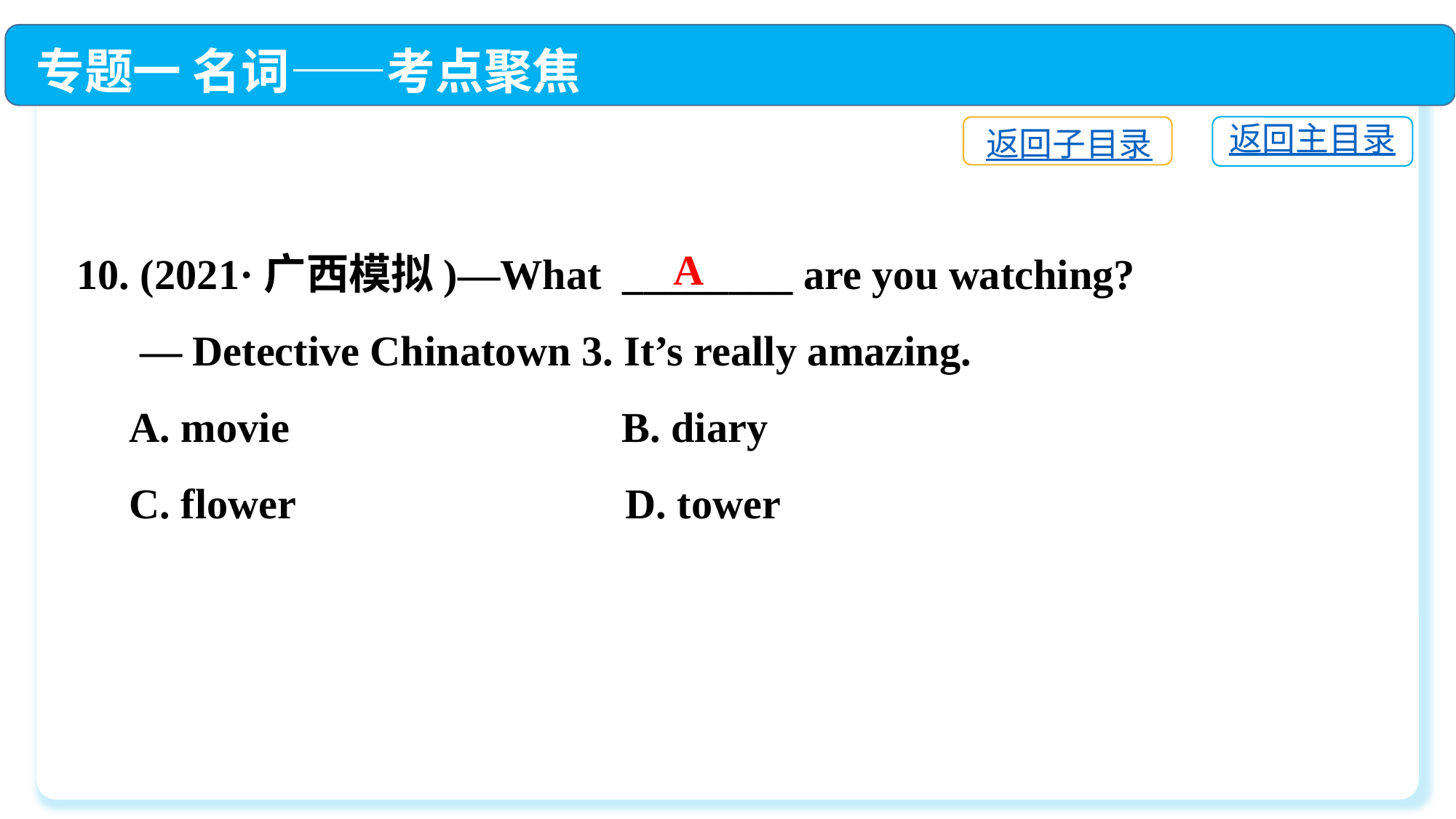

专题一 名词——考点聚焦

返回主目录

返回子目录
10. (2021·广西模拟)—What  ________ are you watching?
      — Detective Chinatown 3. It’s really amazing.
     A. movie	                               B. diary
     C. flower	                     D. tower

A